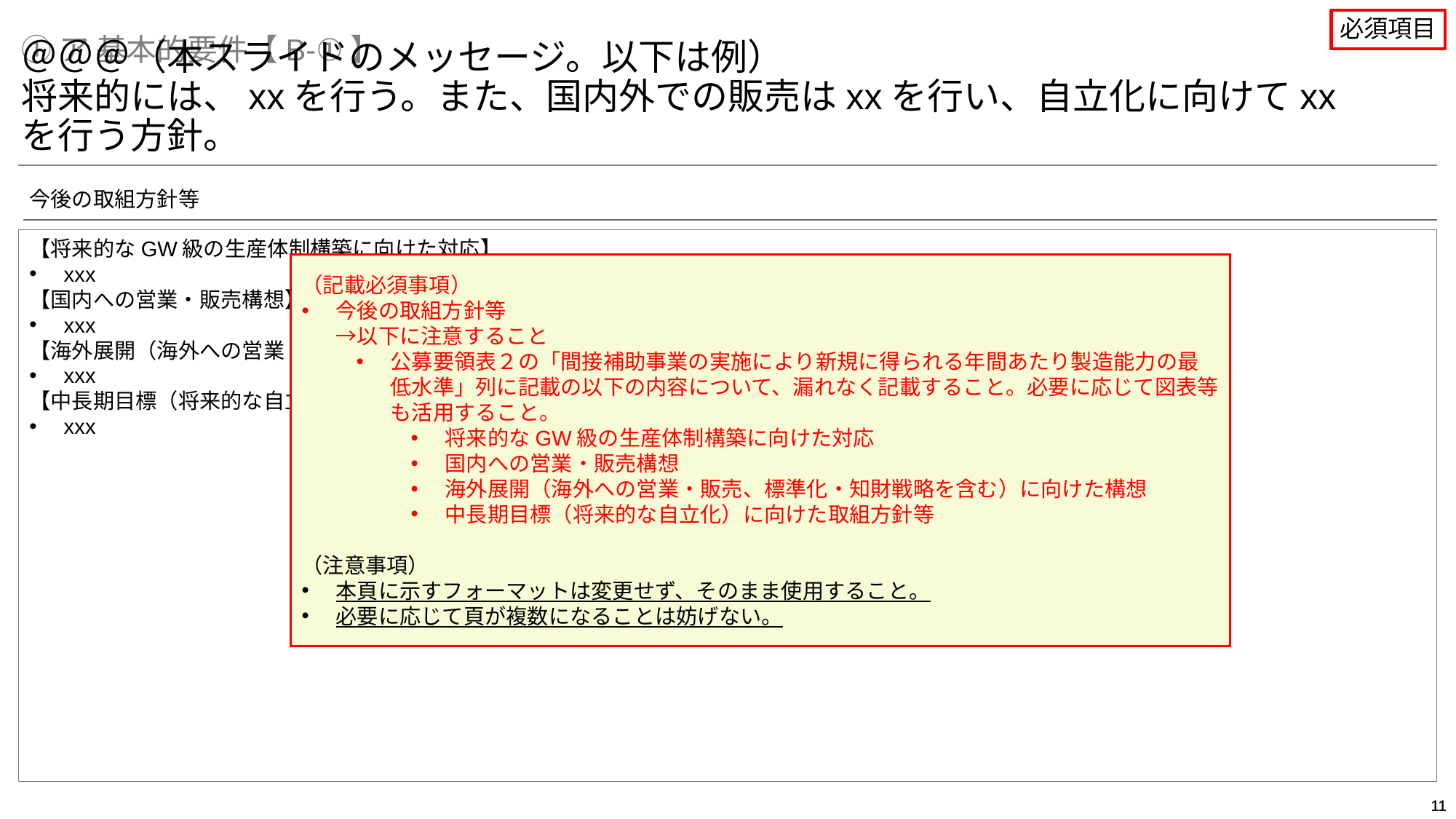

必須項目
①ア 基本的要件【B-①】
＠＠＠（本スライドのメッセージ。以下は例）
将来的には、xxを行う。また、国内外での販売はxxを行い、自立化に向けてxxを行う方針。
今後の取組方針等
【将来的なGW級の生産体制構築に向けた対応】
xxx
【国内への営業・販売構想】
xxx
【海外展開（海外への営業・販売、標準化・知財戦略を含む）に向けた構想】
xxx
【中長期目標（将来的な自立化）に向けた取組方針等】
xxx
（記載必須事項）
今後の取組方針等
→以下に注意すること
公募要領表２の「間接補助事業の実施により新規に得られる年間あたり製造能力の最低水準」列に記載の以下の内容について、漏れなく記載すること。必要に応じて図表等も活用すること。
将来的なGW級の生産体制構築に向けた対応
国内への営業・販売構想
海外展開（海外への営業・販売、標準化・知財戦略を含む）に向けた構想
中長期目標（将来的な自立化）に向けた取組方針等

（注意事項）
本頁に示すフォーマットは変更せず、そのまま使用すること。
必要に応じて頁が複数になることは妨げない。